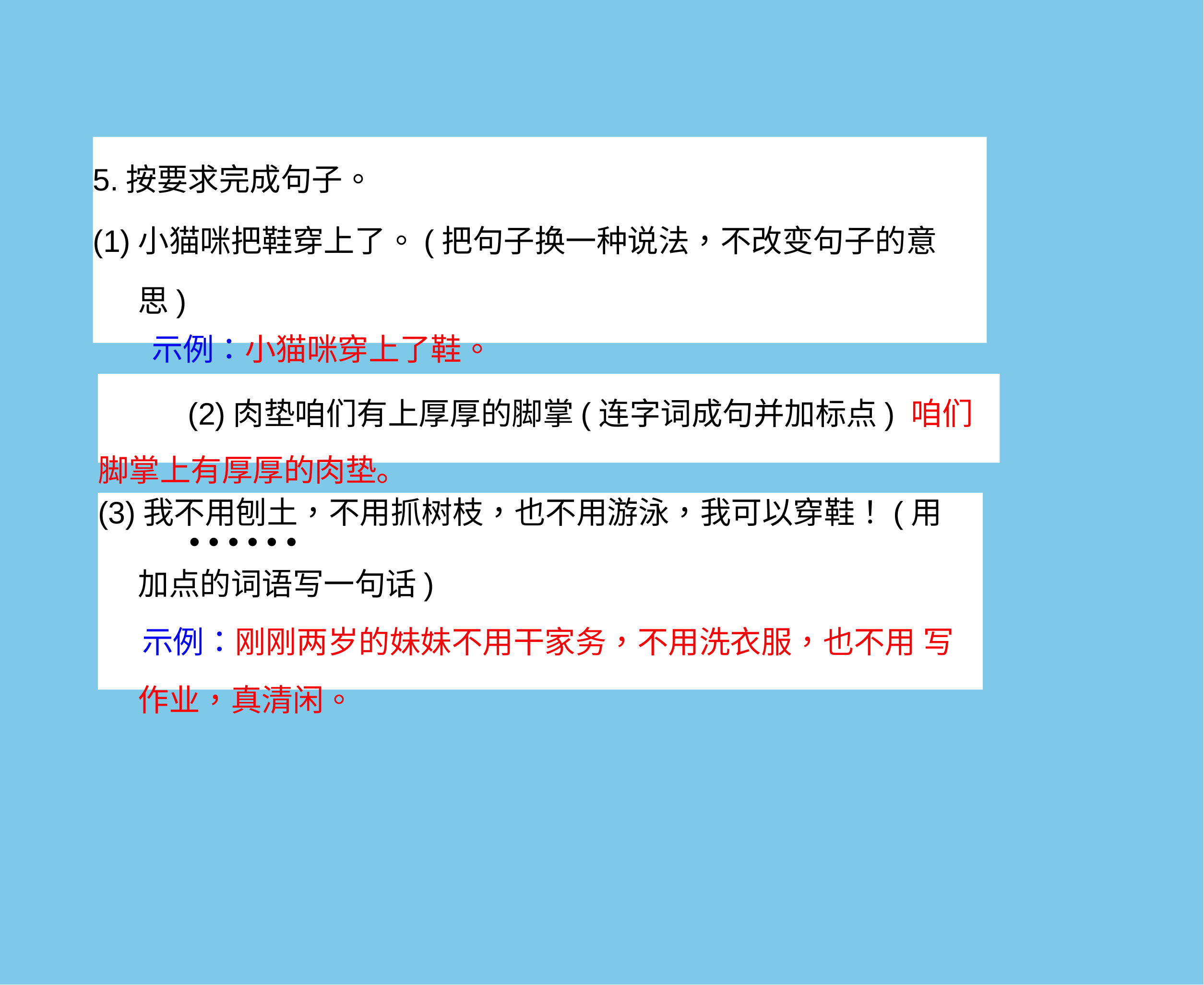

5.按要求完成句子。
(1)小猫咪把鞋穿上了。(把句子换一种说法，不改变句子的意 思)
示例：小猫咪穿上了鞋。
%
(2)肉垫咱们有上厚厚的脚掌(连字词成句并加标点) 咱们脚掌上有厚厚的肉垫。
Hill
(3)我不用刨土，不用抓树枝，也不用游泳，我可以穿鞋！(用
• • • • • •
加点的词语写一句话)
示例：刚刚两岁的妹妹不用干家务，不用洗衣服，也不用 写作业，真清闲。